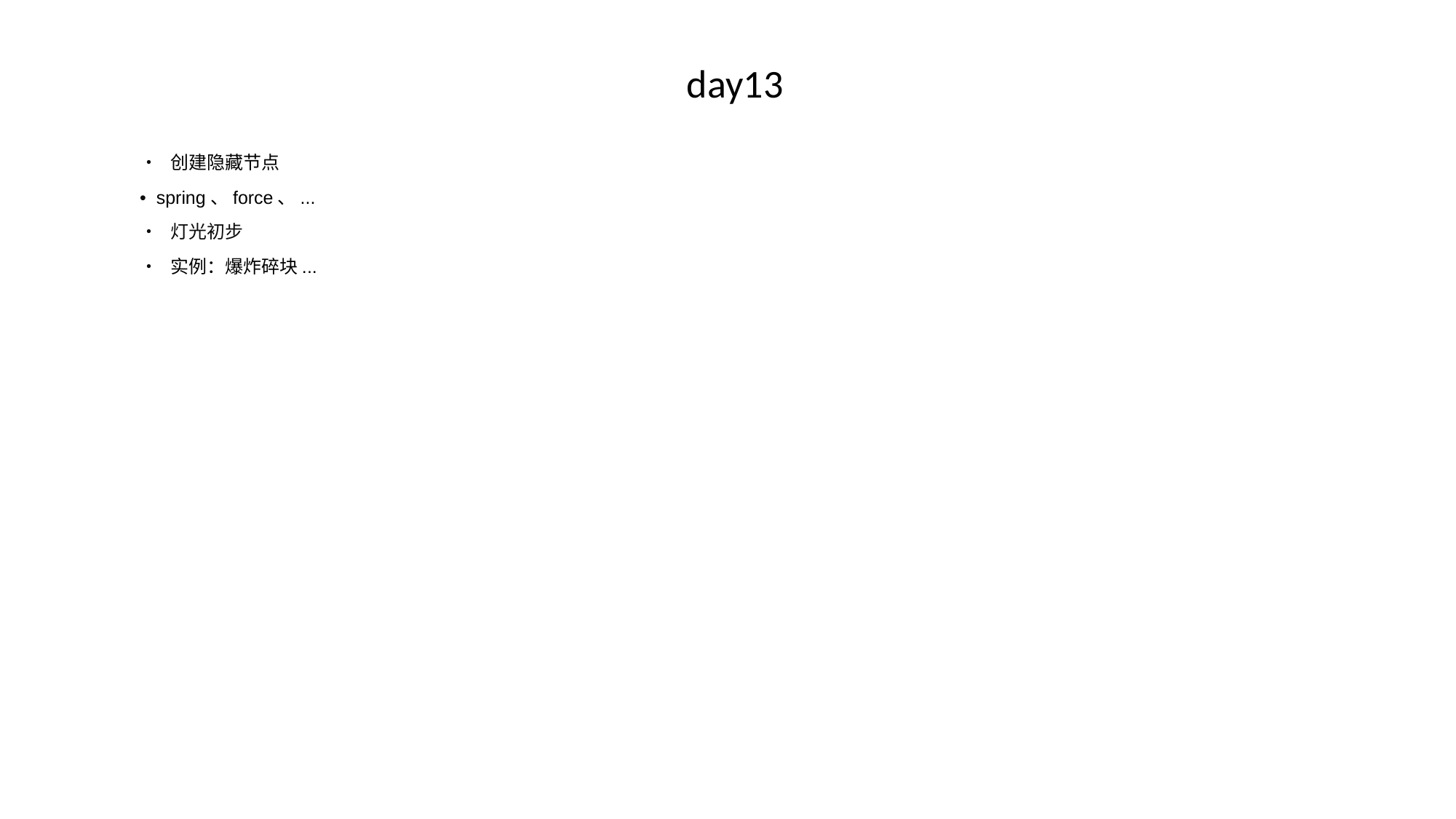

# day13
•  创建隐藏节点
•  spring、force、...
•  灯光初步
•  实例：爆炸碎块...